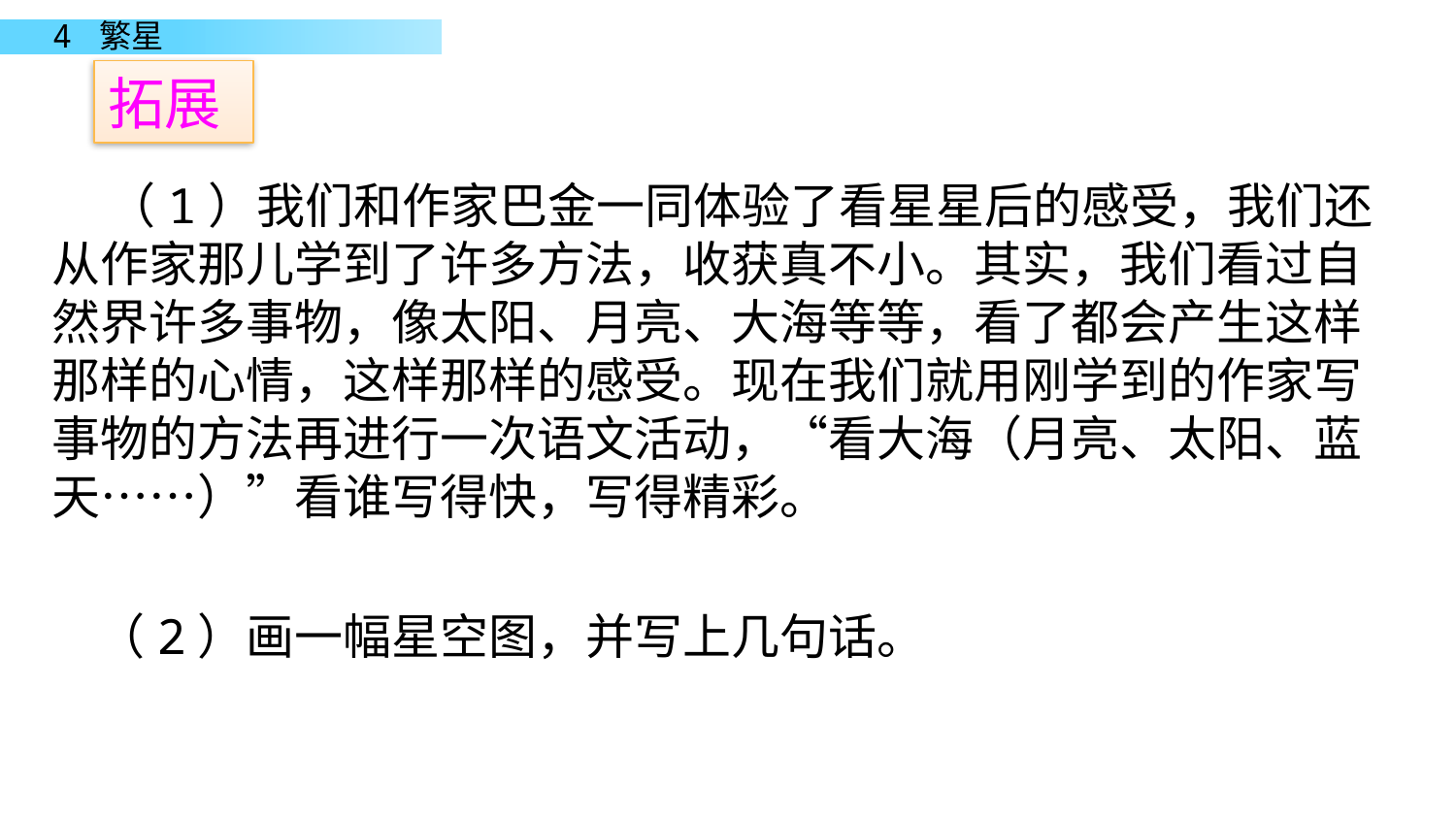

拓展
    （1）我们和作家巴金一同体验了看星星后的感受，我们还从作家那儿学到了许多方法，收获真不小。其实，我们看过自然界许多事物，像太阳、月亮、大海等等，看了都会产生这样那样的心情，这样那样的感受。现在我们就用刚学到的作家写事物的方法再进行一次语文活动，“看大海（月亮、太阳、蓝天……）”看谁写得快，写得精彩。
   （2）画一幅星空图，并写上几句话。